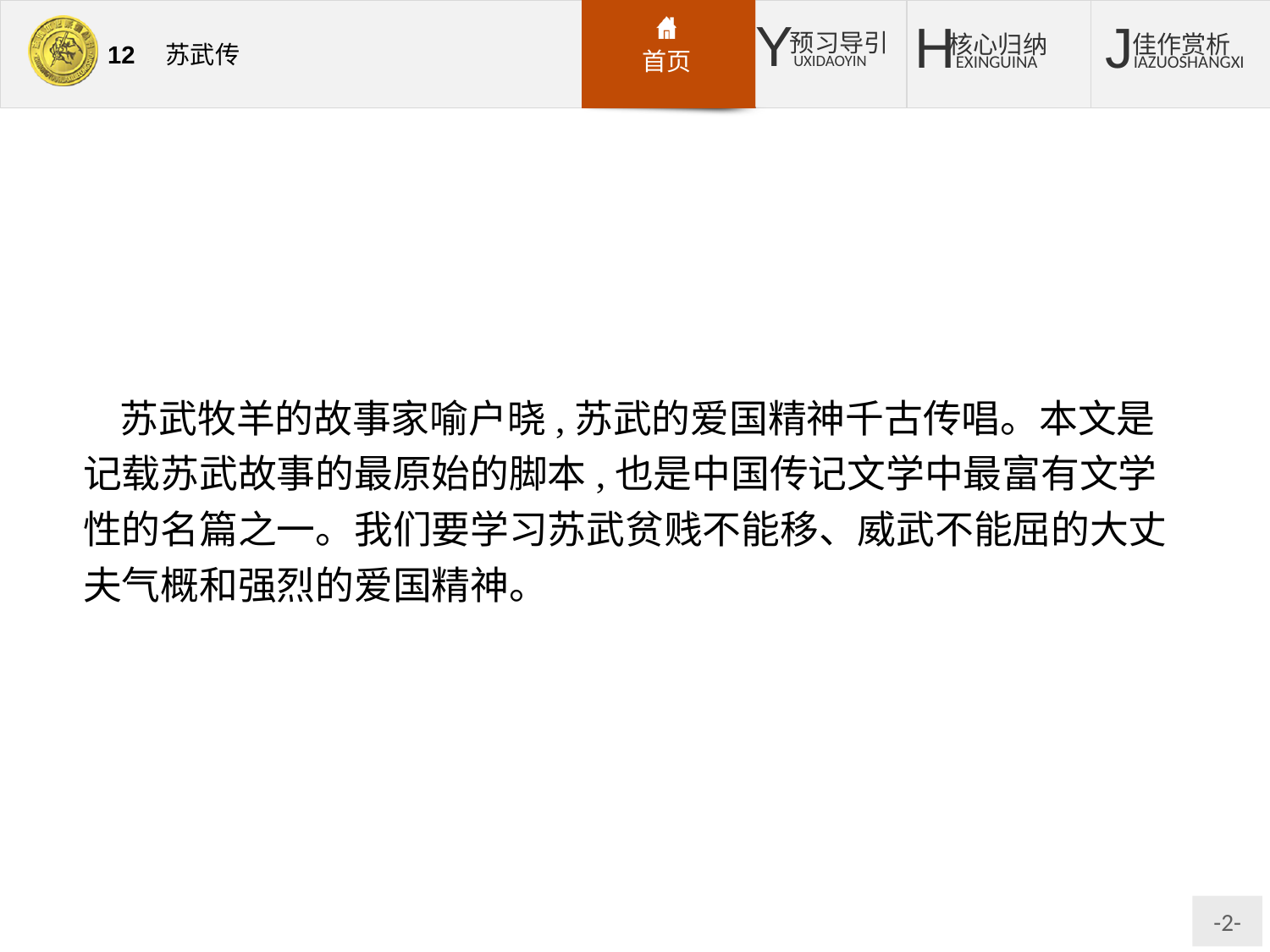

苏武牧羊的故事家喻户晓,苏武的爱国精神千古传唱。本文是记载苏武故事的最原始的脚本,也是中国传记文学中最富有文学性的名篇之一。我们要学习苏武贫贱不能移、威武不能屈的大丈夫气概和强烈的爱国精神。